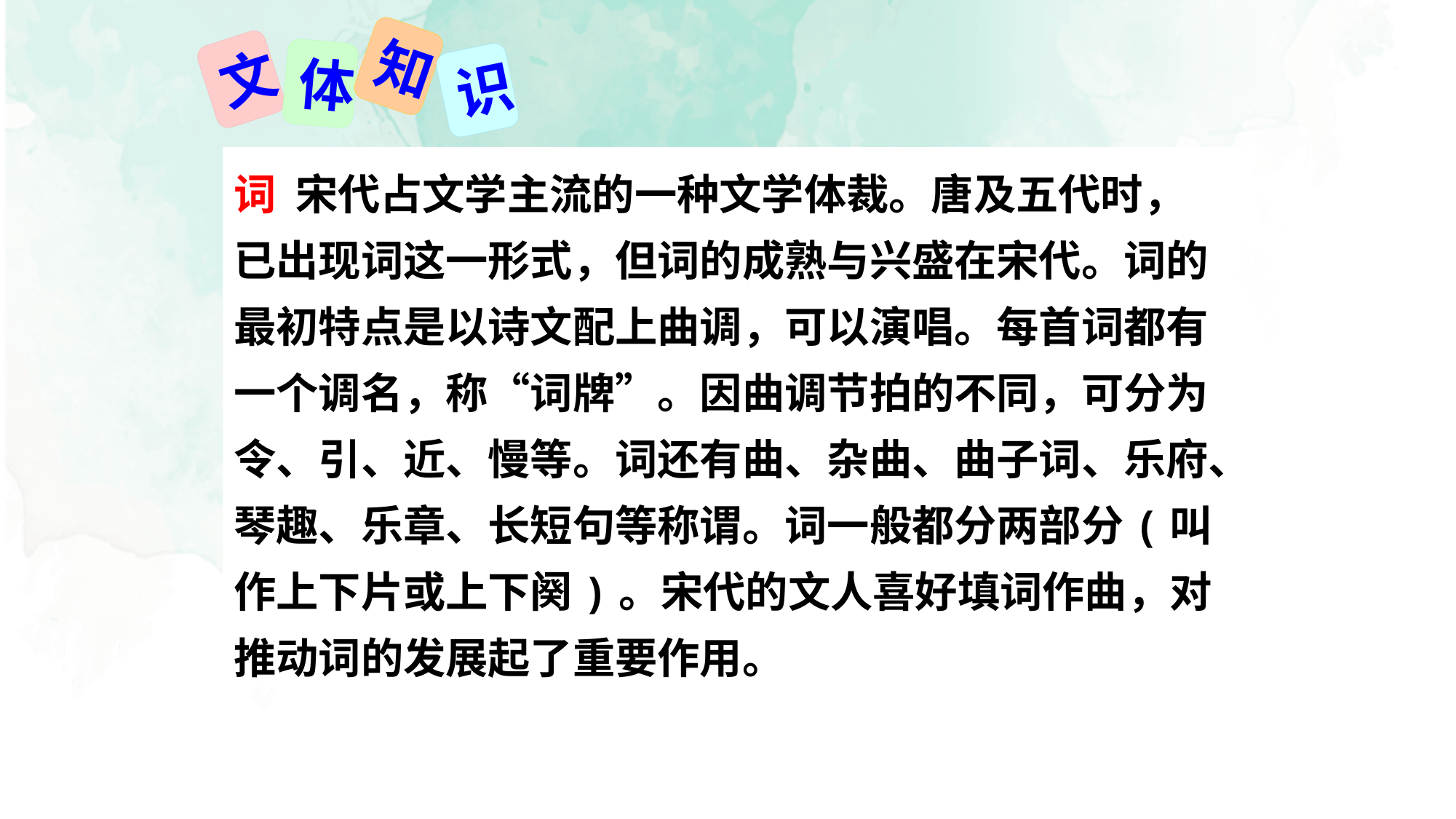

知
文
体
识
词  宋代占文学主流的一种文学体裁。唐及五代时，已出现词这一形式，但词的成熟与兴盛在宋代。词的最初特点是以诗文配上曲调，可以演唱。每首词都有一个调名，称“词牌”。因曲调节拍的不同，可分为令、引、近、慢等。词还有曲、杂曲、曲子词、乐府、琴趣、乐章、长短句等称谓。词一般都分两部分(叫作上下片或上下阕)。宋代的文人喜好填词作曲，对推动词的发展起了重要作用。